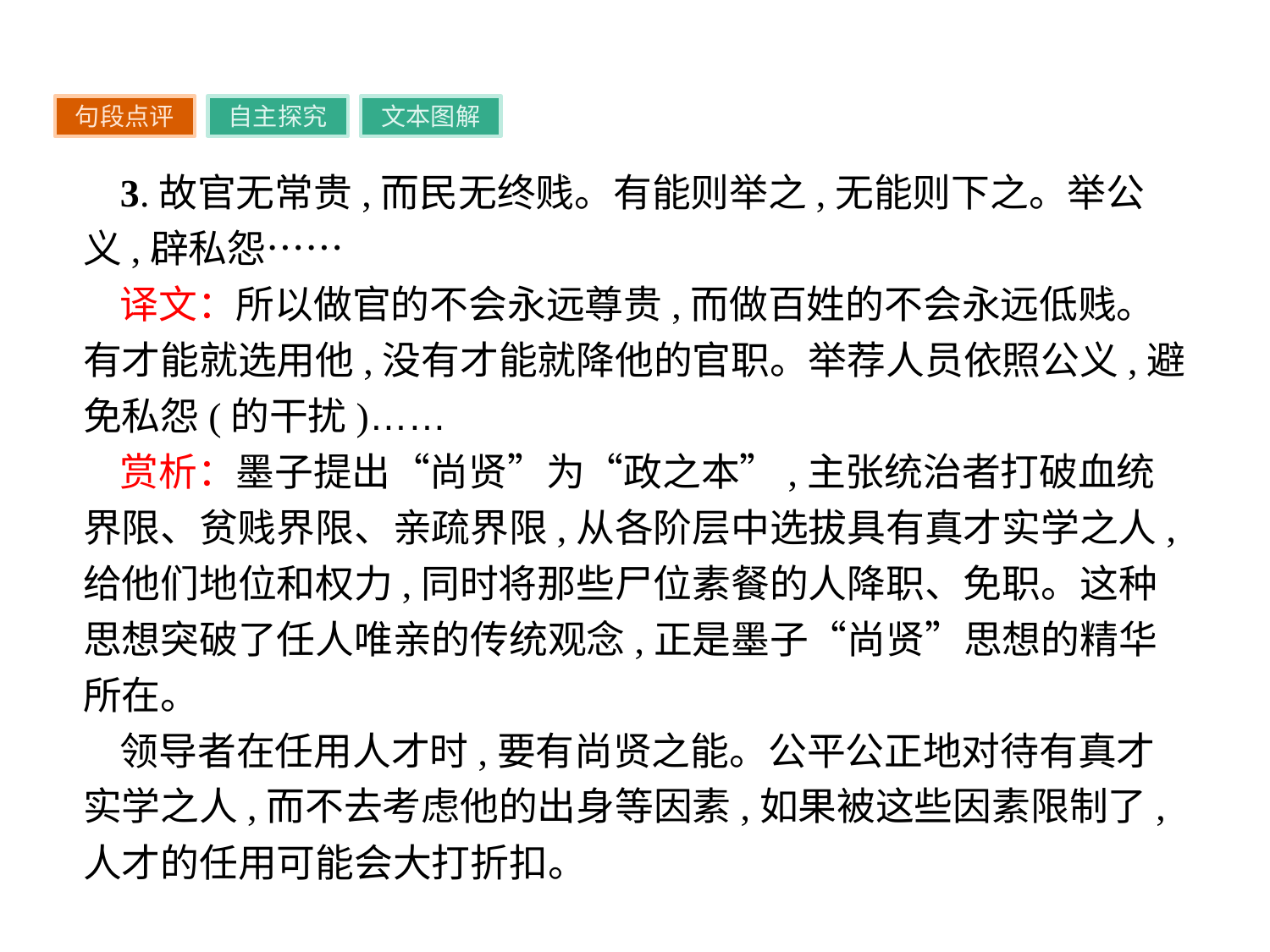

句段点评
自主探究
文本图解
3.故官无常贵,而民无终贱。有能则举之,无能则下之。举公义,辟私怨……
译文：所以做官的不会永远尊贵,而做百姓的不会永远低贱。有才能就选用他,没有才能就降他的官职。举荐人员依照公义,避免私怨(的干扰)……
赏析：墨子提出“尚贤”为“政之本”,主张统治者打破血统界限、贫贱界限、亲疏界限,从各阶层中选拔具有真才实学之人,给他们地位和权力,同时将那些尸位素餐的人降职、免职。这种思想突破了任人唯亲的传统观念,正是墨子“尚贤”思想的精华所在。
领导者在任用人才时,要有尚贤之能。公平公正地对待有真才实学之人,而不去考虑他的出身等因素,如果被这些因素限制了,人才的任用可能会大打折扣。